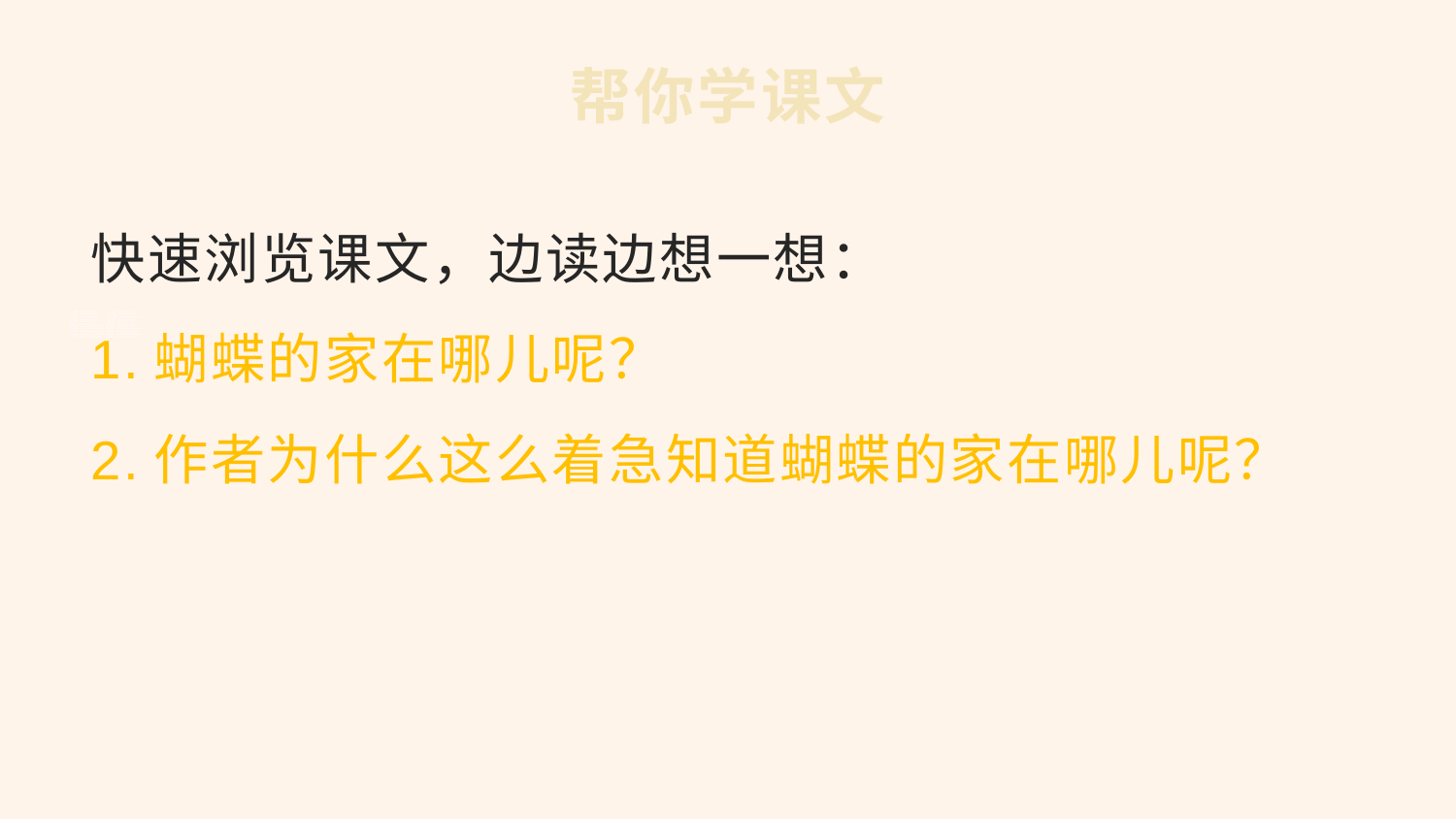

# 帮你学课文
快速浏览课文，边读边想一想：
1.蝴蝶的家在哪儿呢？
2.作者为什么这么着急知道蝴蝶的家在哪儿呢？